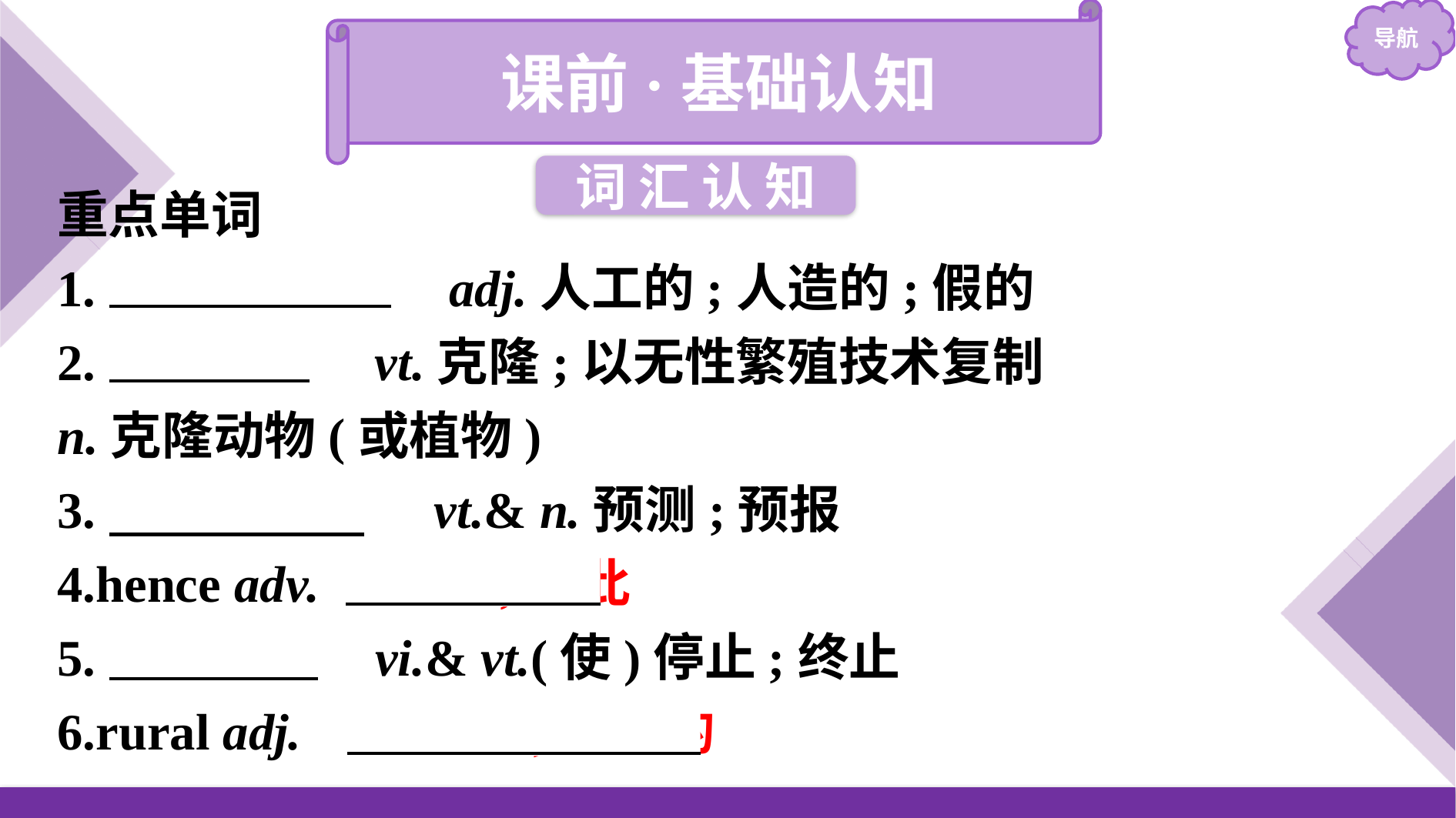

课前·基础认知
词 汇 认 知
重点单词
1.　artificial　 adj.人工的;人造的;假的
2.　clone　 vt.克隆;以无性繁殖技术复制
n.克隆动物(或植物)
3.　forecast　 vt.& n.预测;预报
4.hence adv.　因此;由此
5.　cease　 vi.& vt.(使)停止;终止
6.rural adj.　乡村的;农村的